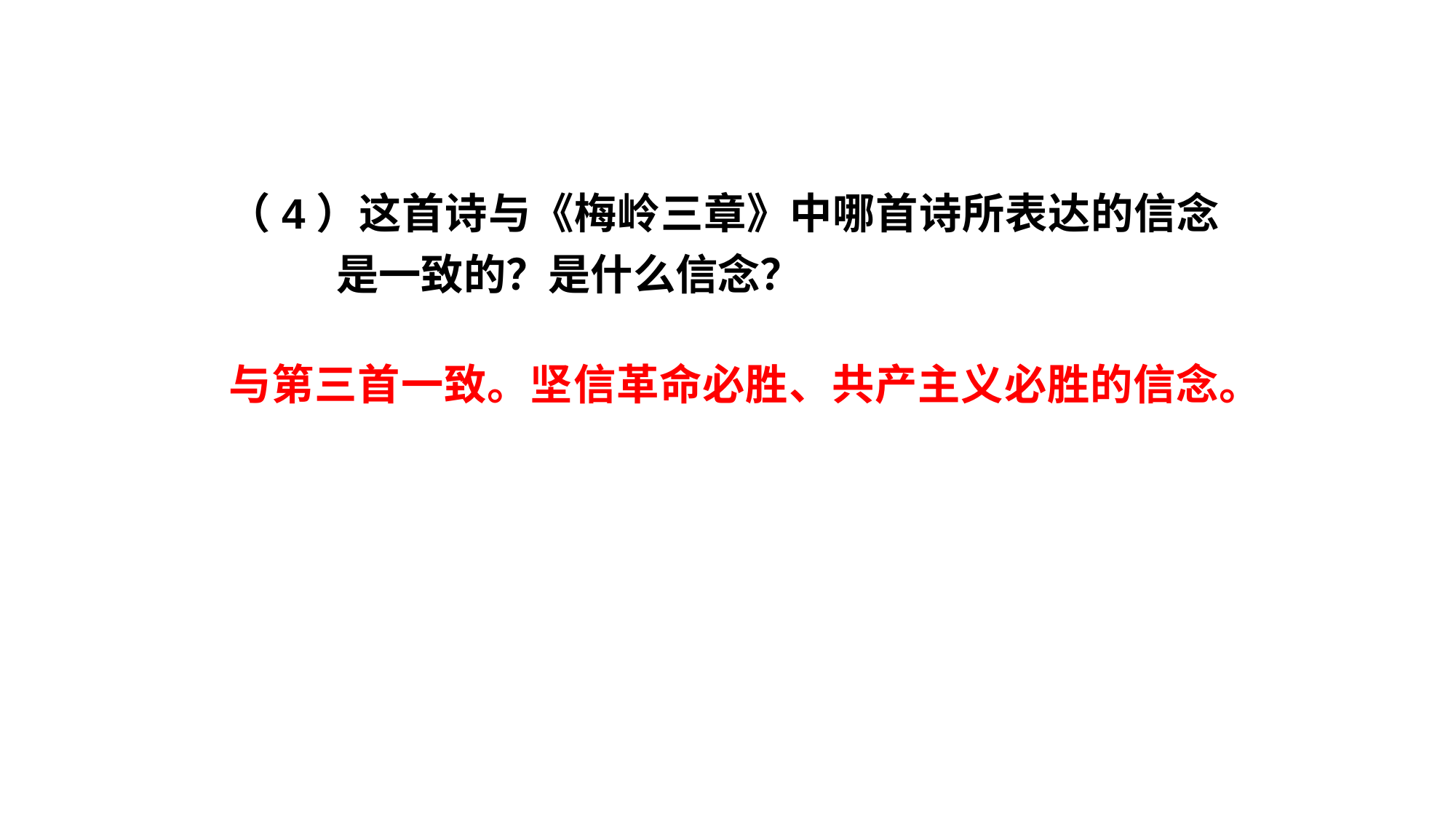

（4）这首诗与《梅岭三章》中哪首诗所表达的信念是一致的？是什么信念？
与第三首一致。坚信革命必胜、共产主义必胜的信念。